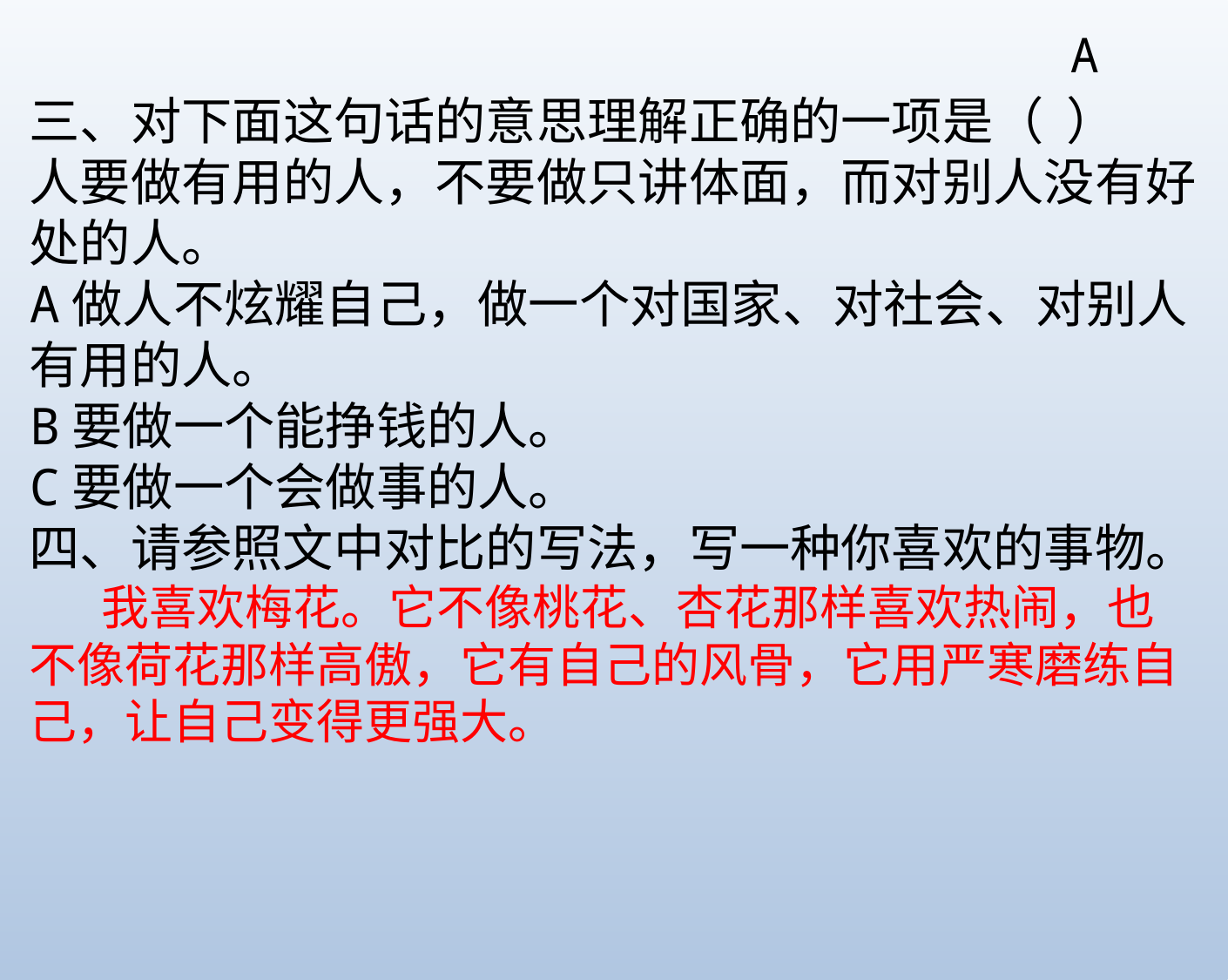

A
三、对下面这句话的意思理解正确的一项是（  ）
人要做有用的人，不要做只讲体面，而对别人没有好处的人。
A做人不炫耀自己，做一个对国家、对社会、对别人有用的人。
B要做一个能挣钱的人。
C要做一个会做事的人。
四、请参照文中对比的写法，写一种你喜欢的事物。
       我喜欢梅花。它不像桃花、杏花那样喜欢热闹，也不像荷花那样高傲，它有自己的风骨，它用严寒磨练自己，让自己变得更强大。